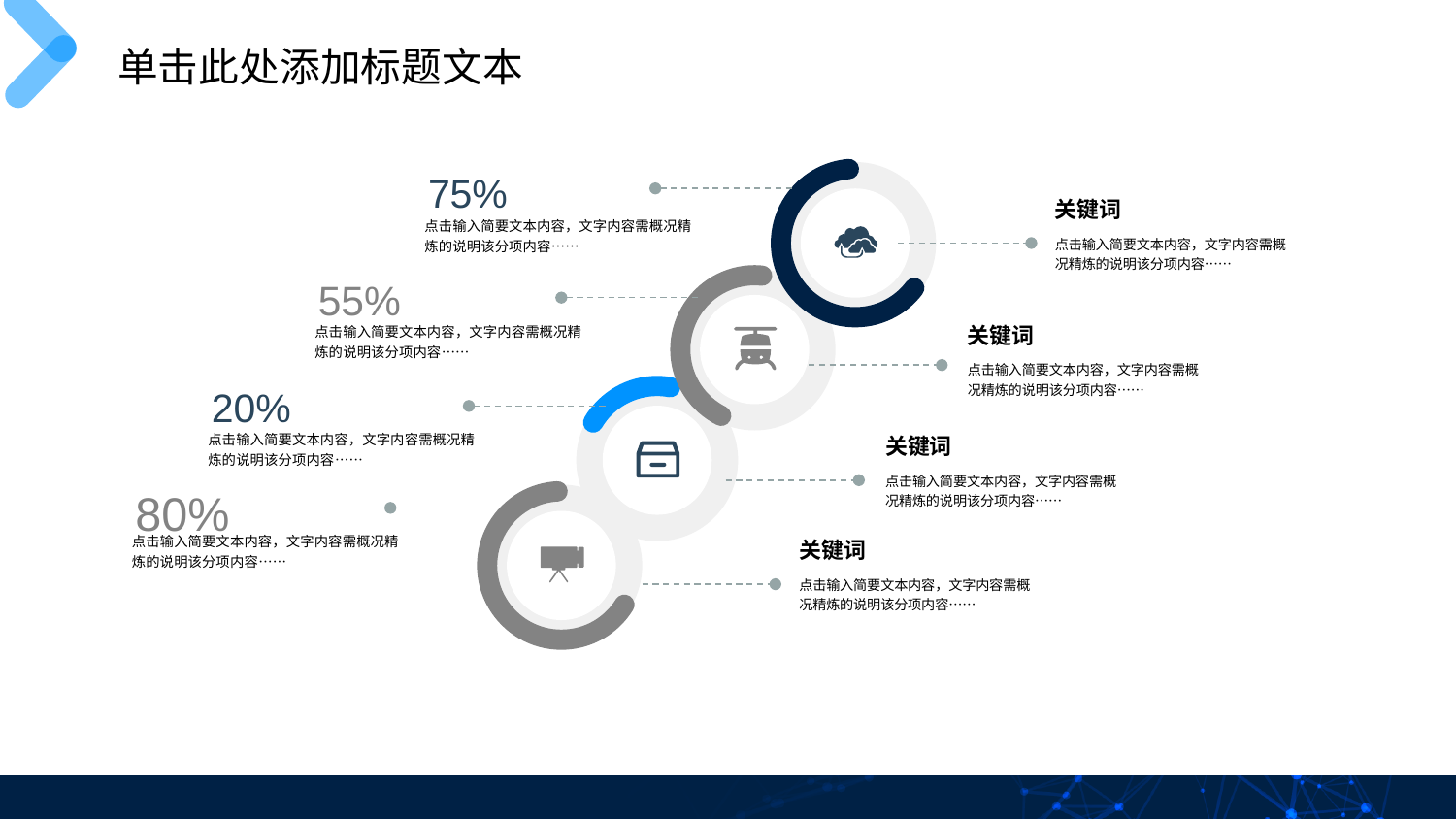

单击此处添加标题文本

关键词
点击输入简要文本内容，文字内容需概况精炼的说明该分项内容……

关键词
点击输入简要文本内容，文字内容需概况精炼的说明该分项内容……

关键词
点击输入简要文本内容，文字内容需概况精炼的说明该分项内容……

关键词
点击输入简要文本内容，文字内容需概况精炼的说明该分项内容……

75%
点击输入简要文本内容，文字内容需概况精炼的说明该分项内容……
55%
点击输入简要文本内容，文字内容需概况精炼的说明该分项内容……
20%
点击输入简要文本内容，文字内容需概况精炼的说明该分项内容……
80%
点击输入简要文本内容，文字内容需概况精炼的说明该分项内容……